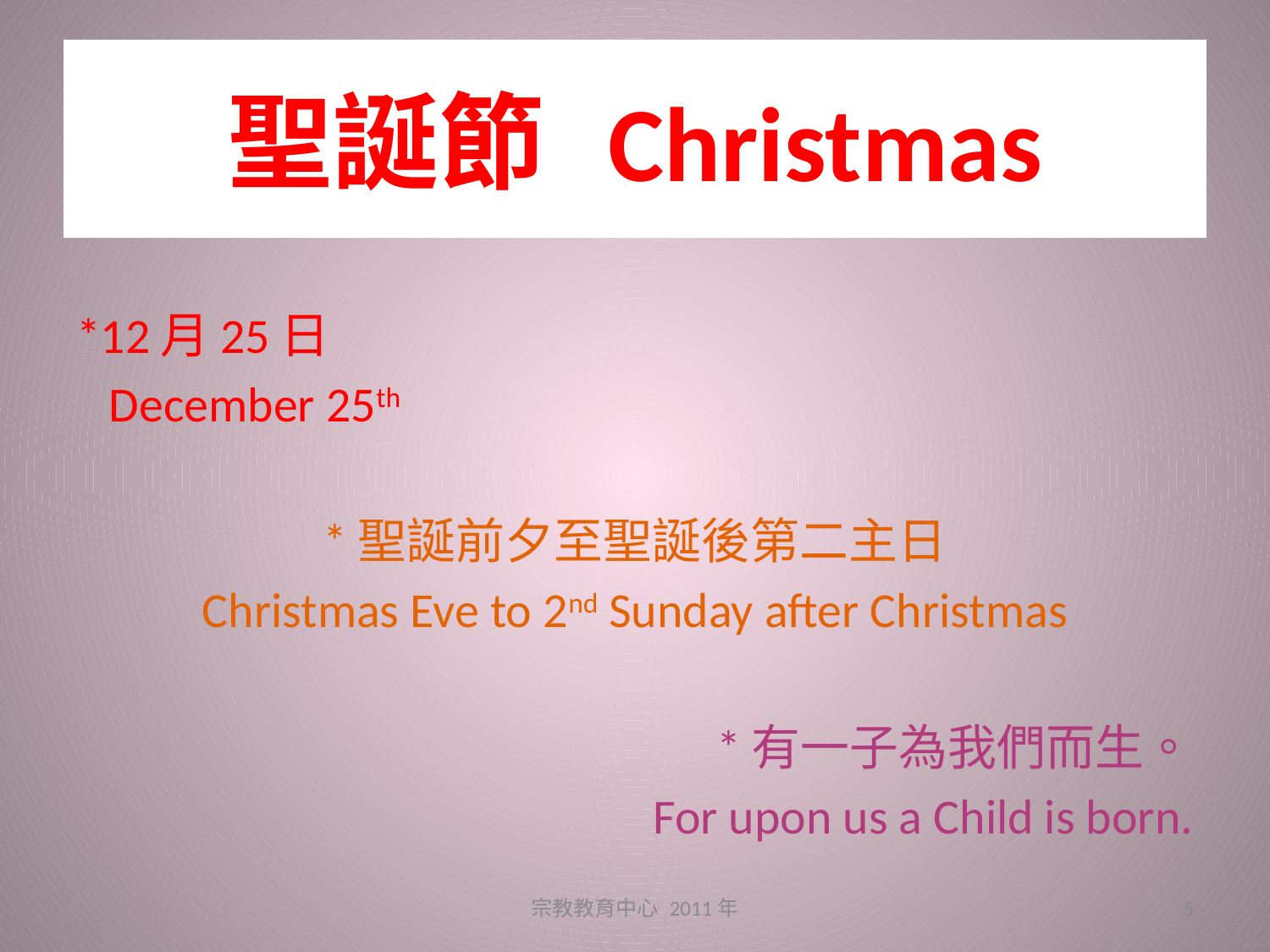

# 聖誕節	Christmas
*12月25日
   December 25th

*聖誕前夕至聖誕後第二主日
Christmas Eve to 2nd Sunday after Christmas

*有一子為我們而生。
For upon us a Child is born.
宗教教育中心 2011年
5